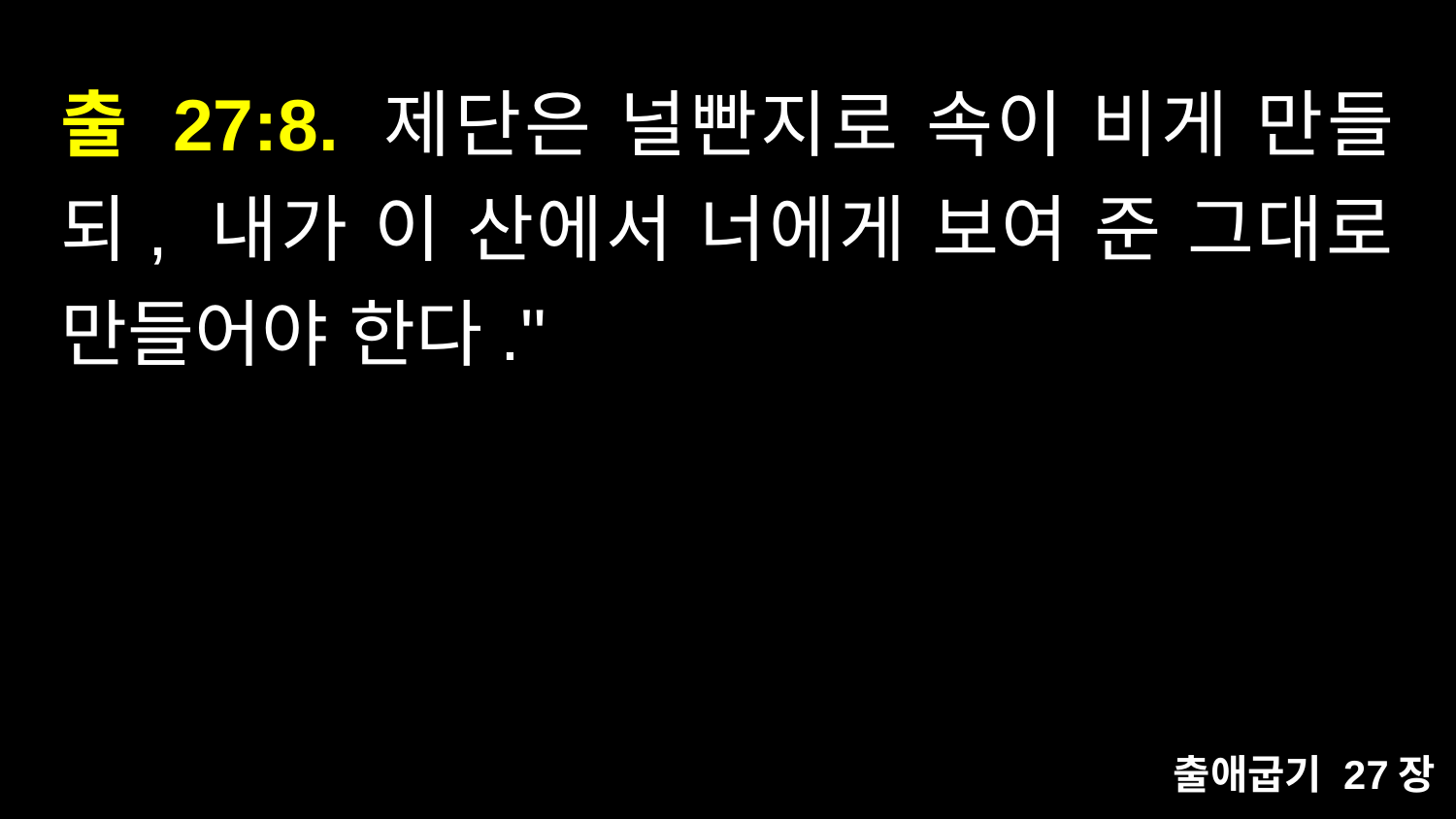

# 출 27:8. 제단은 널빤지로 속이 비게 만들되, 내가 이 산에서 너에게 보여 준 그대로 만들어야 한다."
출애굽기 27장